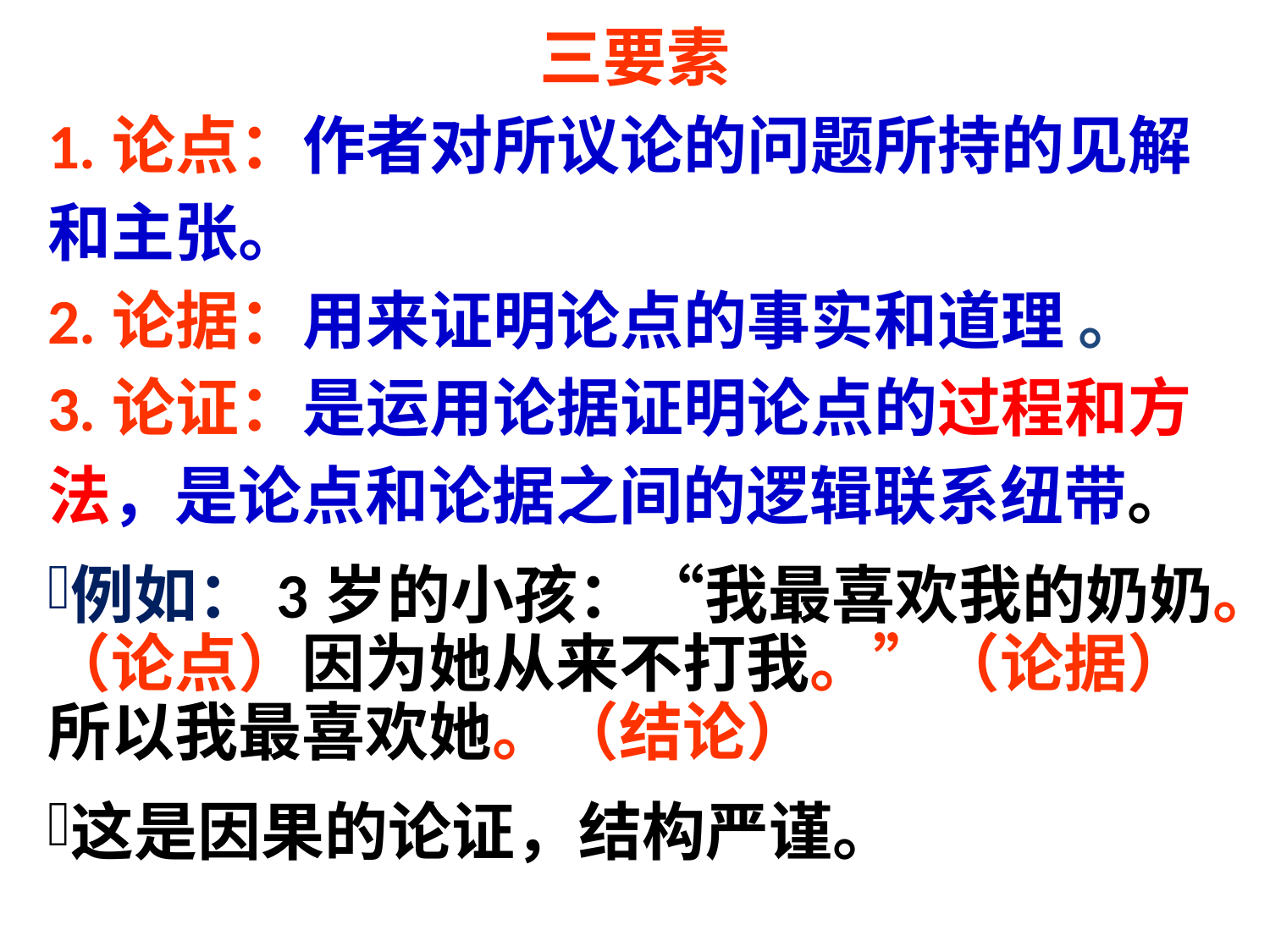

三要素
1.论点：作者对所议论的问题所持的见解和主张。
2.论据：用来证明论点的事实和道理 。
3.论证：是运用论据证明论点的过程和方法，是论点和论据之间的逻辑联系纽带。
例如：3岁的小孩：“我最喜欢我的奶奶。（论点）因为她从来不打我。”（论据）所以我最喜欢她。（结论）
这是因果的论证，结构严谨。